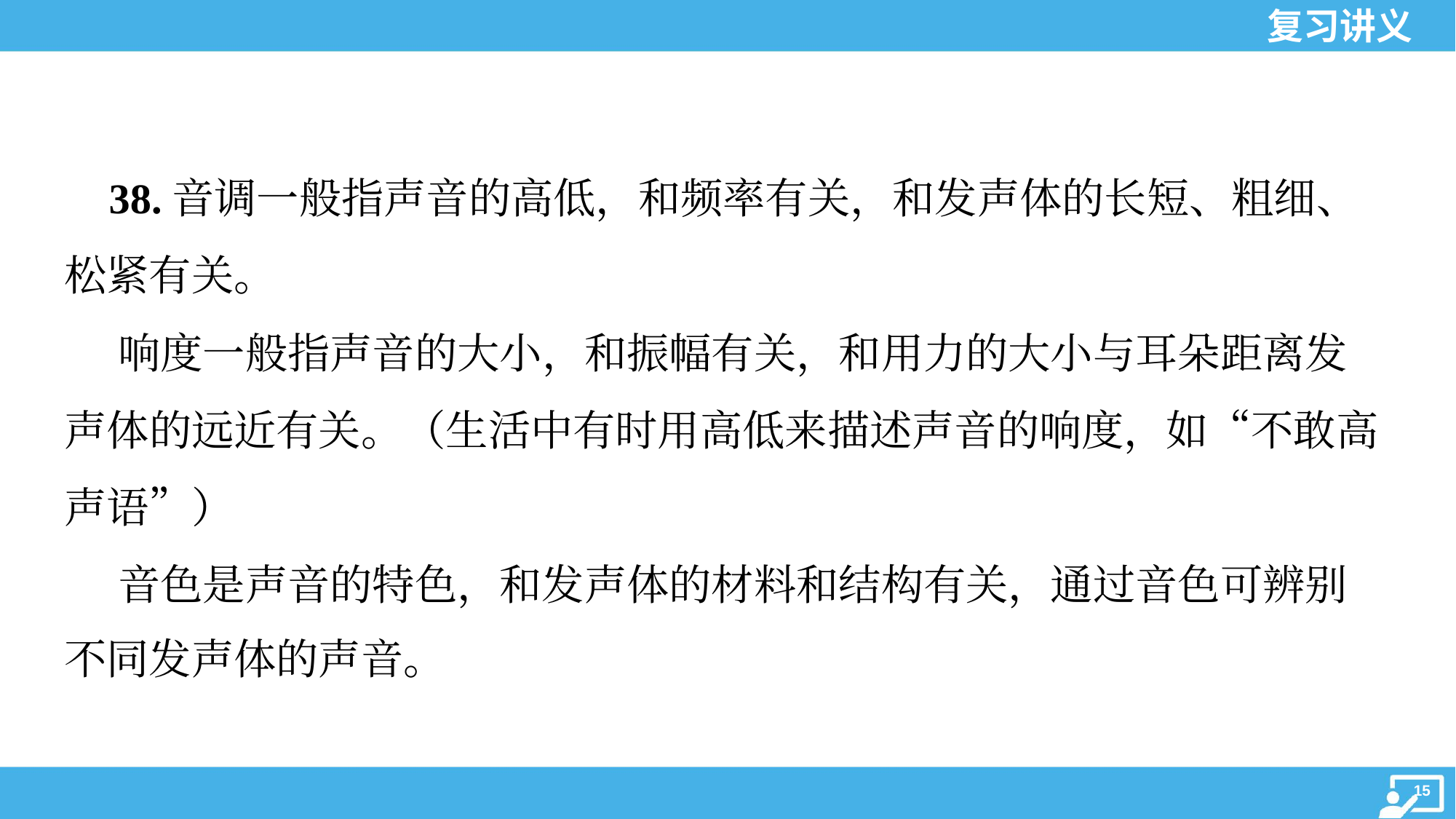

38.音调一般指声音的高低，和频率有关，和发声体的长短、粗细、
松紧有关。
    响度一般指声音的大小，和振幅有关，和用力的大小与耳朵距离发
声体的远近有关。（生活中有时用高低来描述声音的响度，如“不敢高
声语”）
    音色是声音的特色，和发声体的材料和结构有关，通过音色可辨别
不同发声体的声音。